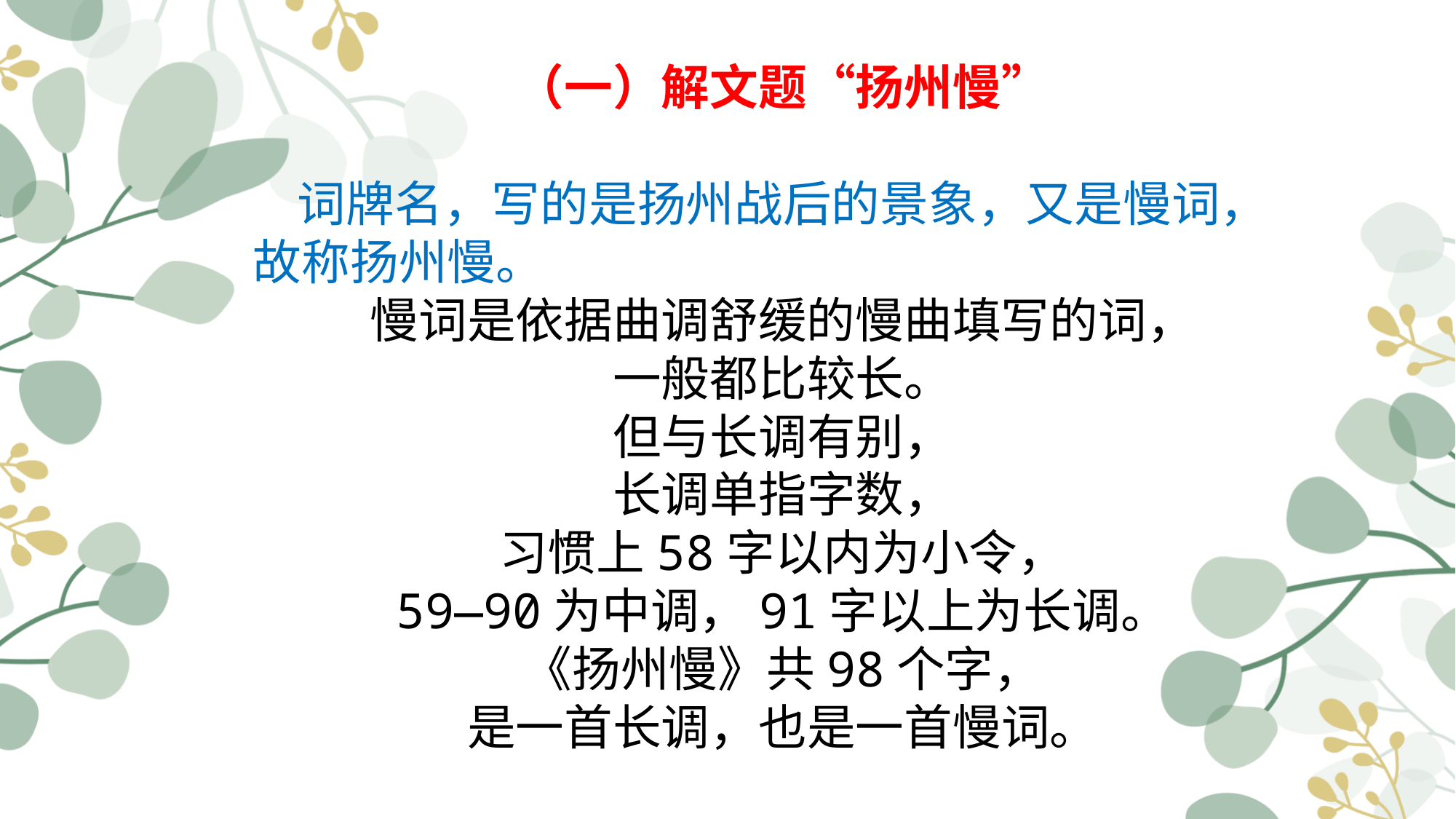

（一）解文题“扬州慢”

   词牌名，写的是扬州战后的景象，又是慢词，故称扬州慢。
慢词是依据曲调舒缓的慢曲填写的词，
一般都比较长。
但与长调有别，
长调单指字数，
习惯上58字以内为小令，
59—90为中调，91字以上为长调。
《扬州慢》共98个字，
是一首长调，也是一首慢词。